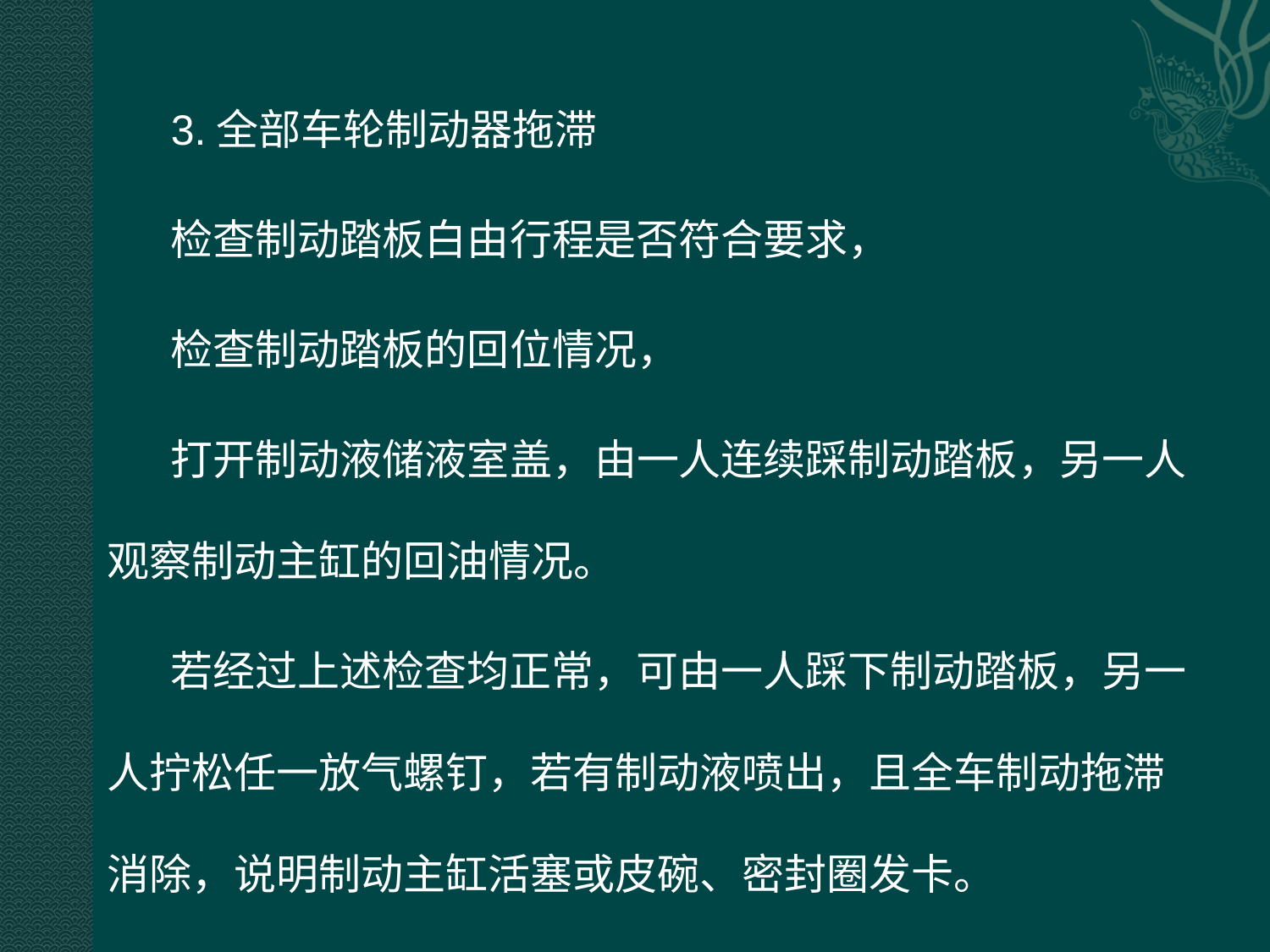

3.全部车轮制动器拖滞
检查制动踏板白由行程是否符合要求，
检查制动踏板的回位情况，
打开制动液储液室盖，由一人连续踩制动踏板，另一人观察制动主缸的回油情况。
若经过上述检查均正常，可由一人踩下制动踏板，另一人拧松任一放气螺钉，若有制动液喷出，且全车制动拖滞消除，说明制动主缸活塞或皮碗、密封圈发卡。